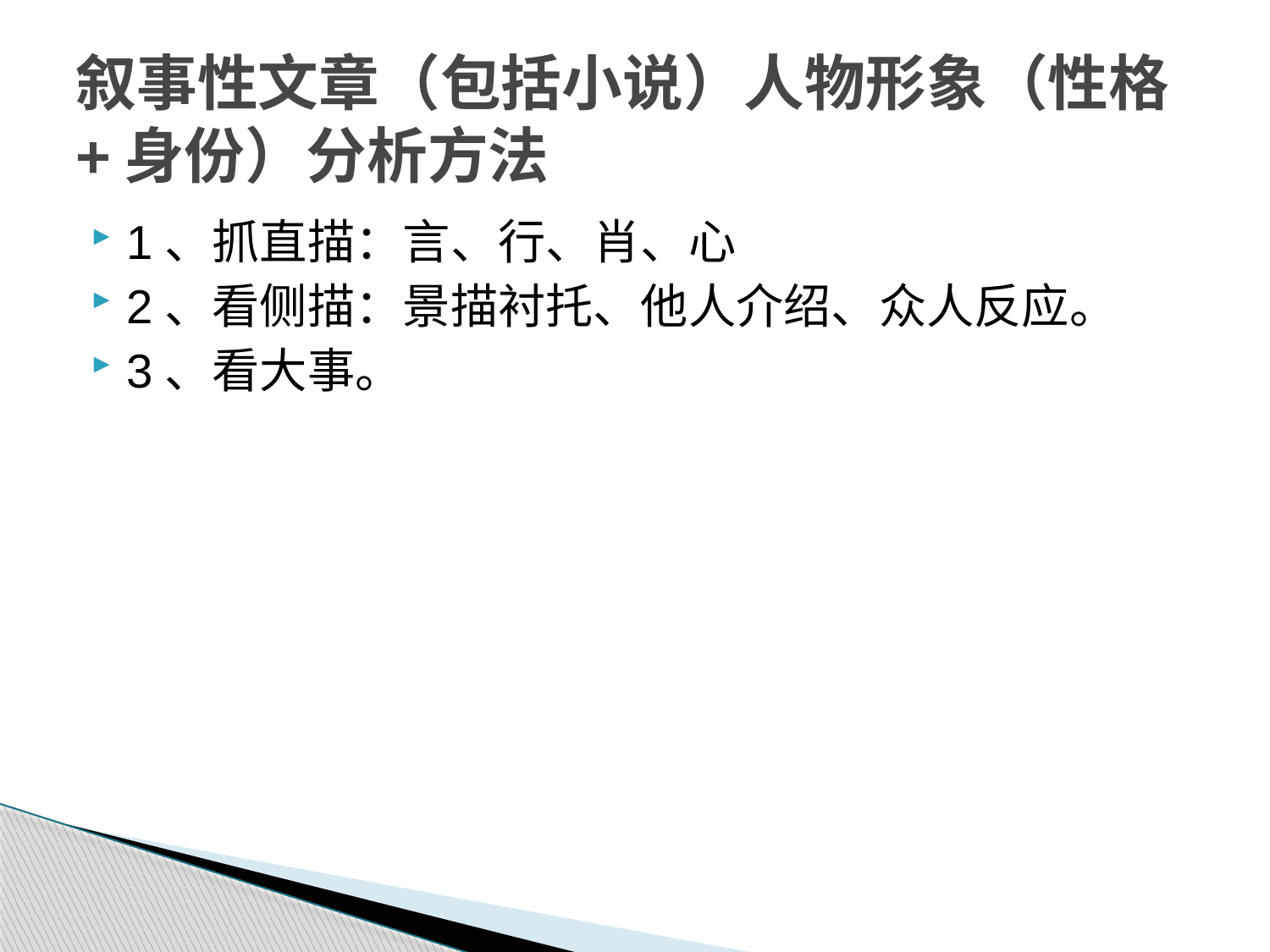

# 叙事性文章（包括小说）人物形象（性格+身份）分析方法
1、抓直描：言、行、肖、心
2、看侧描：景描衬托、他人介绍、众人反应。
3、看大事。